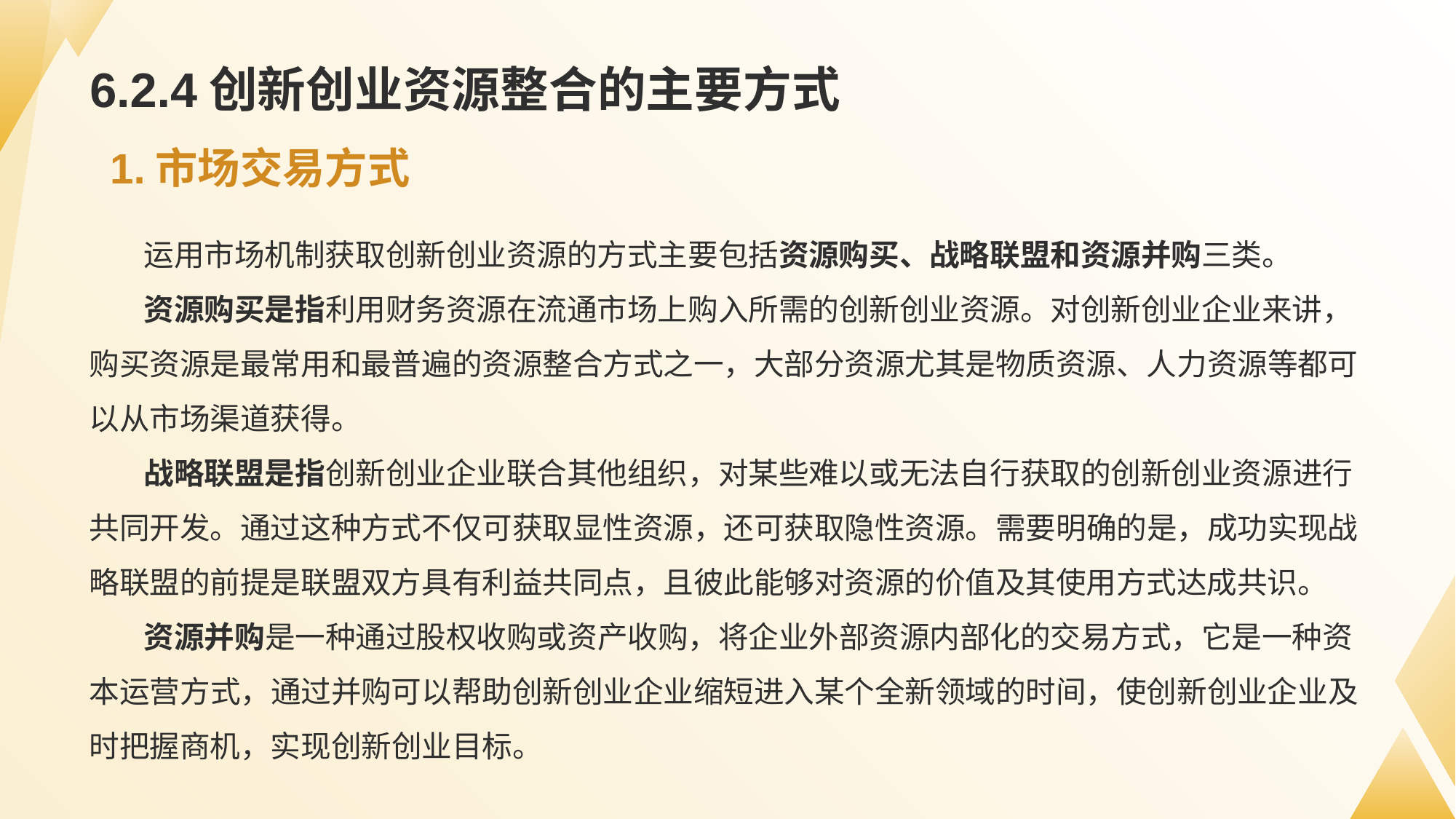

# 6.2.4创新创业资源整合的主要方式
1.市场交易方式
运用市场机制获取创新创业资源的方式主要包括资源购买、战略联盟和资源并购三类。
资源购买是指利用财务资源在流通市场上购入所需的创新创业资源。对创新创业企业来讲，购买资源是最常用和最普遍的资源整合方式之一，大部分资源尤其是物质资源、人力资源等都可以从市场渠道获得。
战略联盟是指创新创业企业联合其他组织，对某些难以或无法自行获取的创新创业资源进行共同开发。通过这种方式不仅可获取显性资源，还可获取隐性资源。需要明确的是，成功实现战略联盟的前提是联盟双方具有利益共同点，且彼此能够对资源的价值及其使用方式达成共识。
资源并购是一种通过股权收购或资产收购，将企业外部资源内部化的交易方式，它是一种资本运营方式，通过并购可以帮助创新创业企业缩短进入某个全新领域的时间，使创新创业企业及时把握商机，实现创新创业目标。